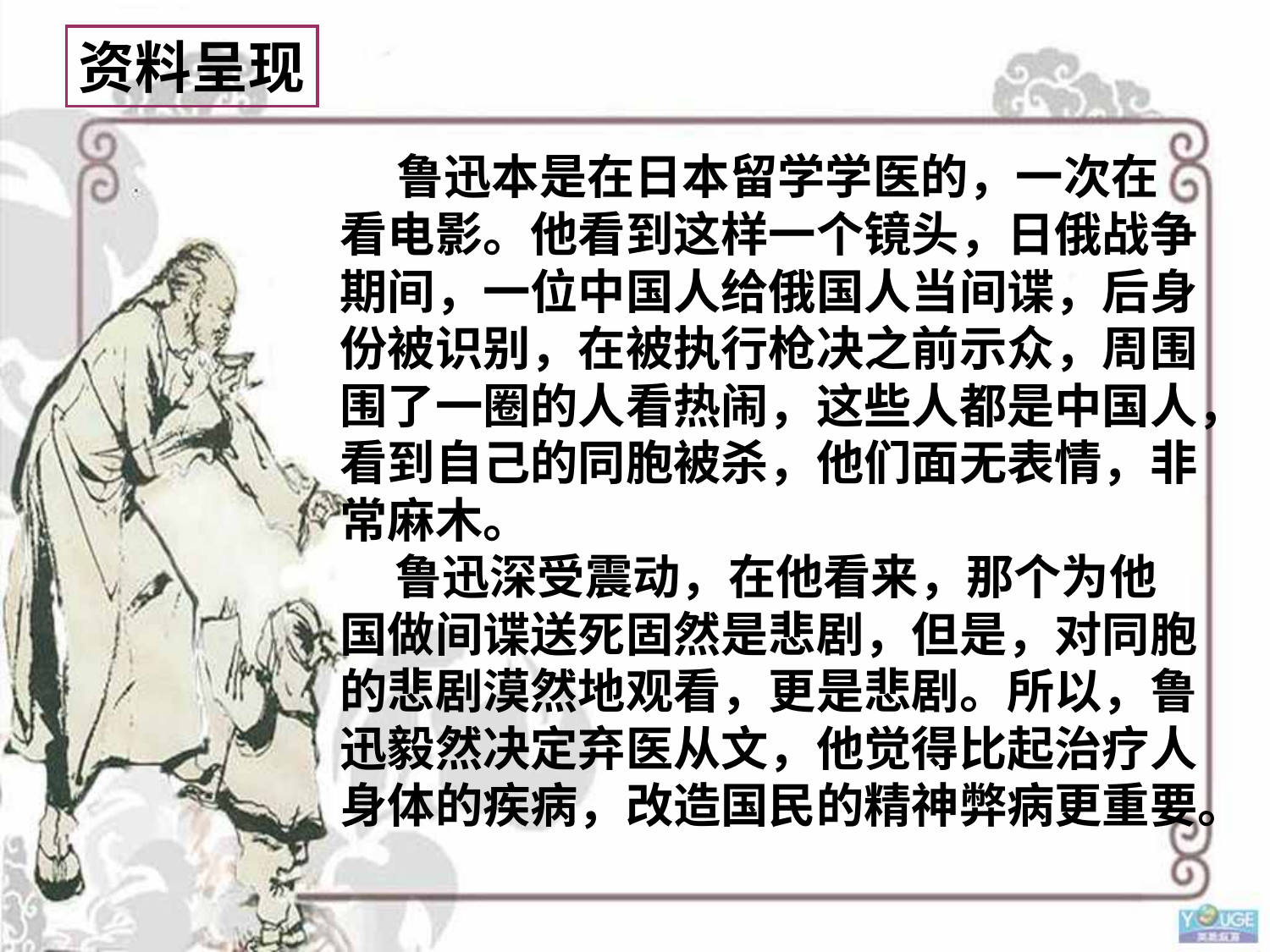

资料呈现
    鲁迅本是在日本留学学医的，一次在看电影。他看到这样一个镜头，日俄战争期间，一位中国人给俄国人当间谍，后身份被识别，在被执行枪决之前示众，周围围了一圈的人看热闹，这些人都是中国人，看到自己的同胞被杀，他们面无表情，非常麻木。
    鲁迅深受震动，在他看来，那个为他国做间谍送死固然是悲剧，但是，对同胞的悲剧漠然地观看，更是悲剧。所以，鲁迅毅然决定弃医从文，他觉得比起治疗人身体的疾病，改造国民的精神弊病更重要。